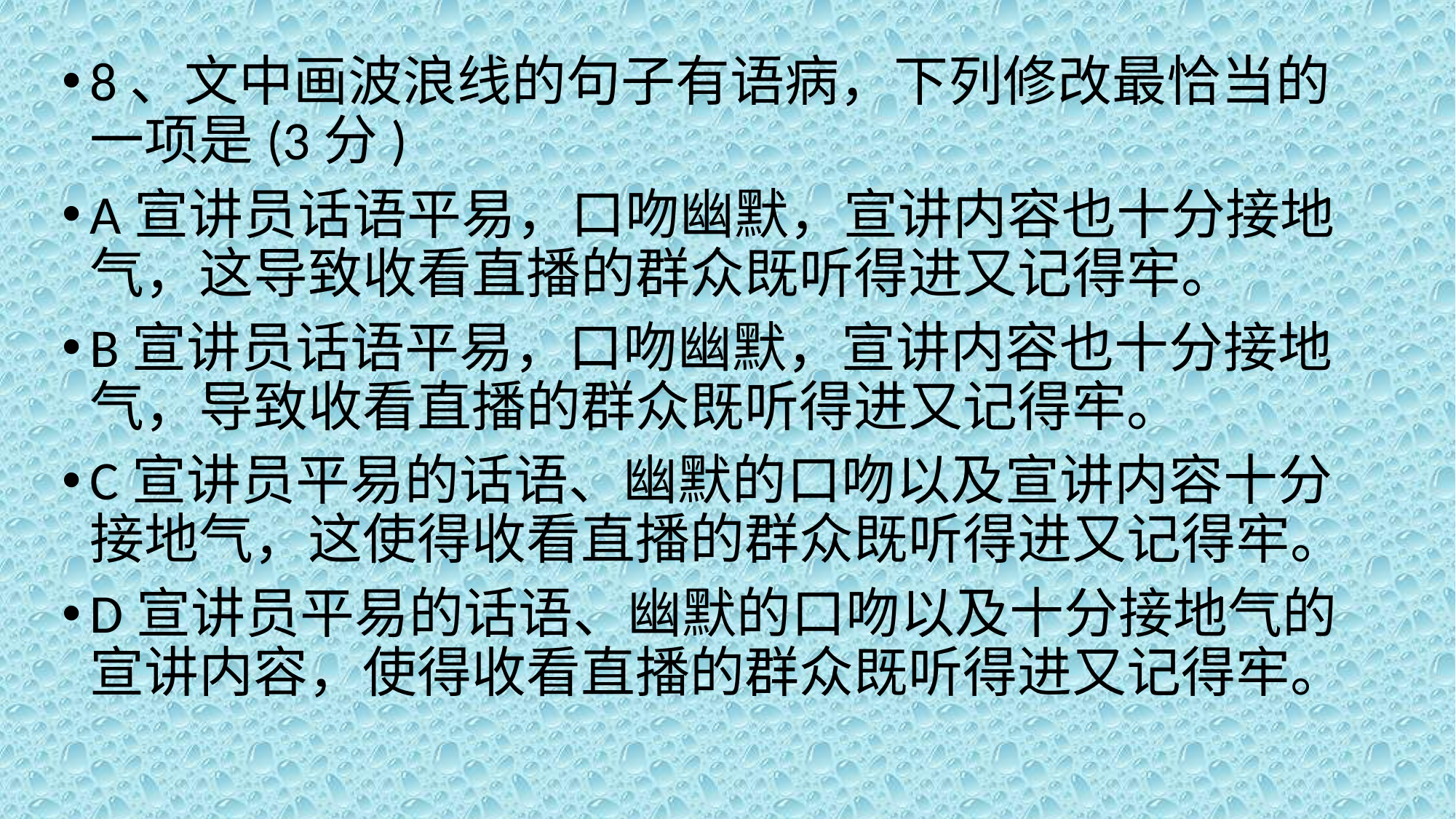

8、文中画波浪线的句子有语病，下列修改最恰当的一项是(3分)
A宣讲员话语平易，口吻幽默，宣讲内容也十分接地气，这导致收看直播的群众既听得进又记得牢。
B宣讲员话语平易，口吻幽默，宣讲内容也十分接地气，导致收看直播的群众既听得进又记得牢。
C宣讲员平易的话语、幽默的口吻以及宣讲内容十分接地气，这使得收看直播的群众既听得进又记得牢。
D宣讲员平易的话语、幽默的口吻以及十分接地气的宣讲内容，使得收看直播的群众既听得进又记得牢。